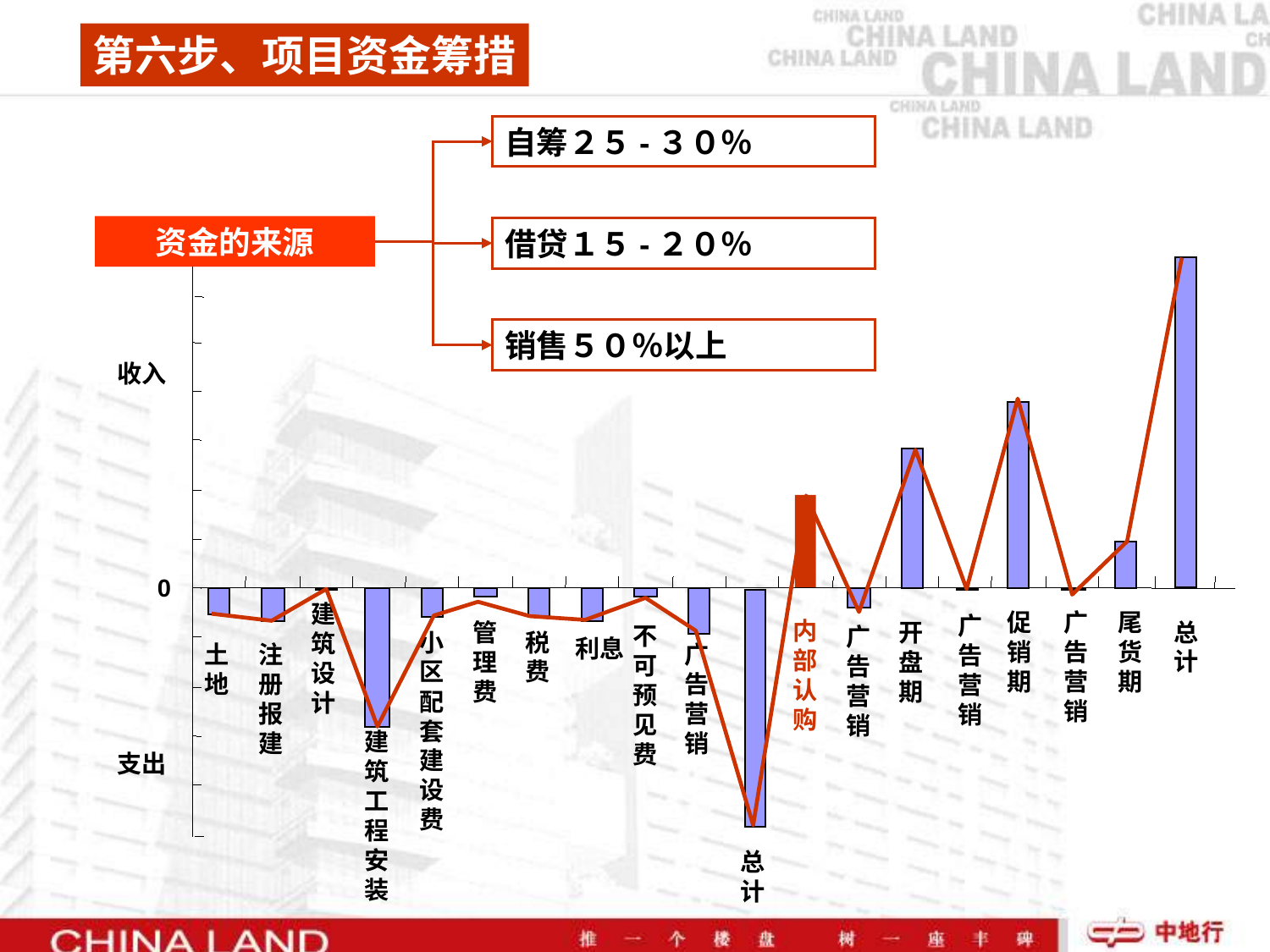

第六步、项目资金筹措
自筹２５-３０％
资金的来源
借贷１５-２０％
销售５０％以上

收入

0

建筑设计
促销期
广告营销
尾货期
广告营销
内部认购
总计
管理费
开盘期
不可预见费
广告营销
小区配套建设费
税费
利息

土地
注册报建
广告营销

建筑工程安装

支出

总计